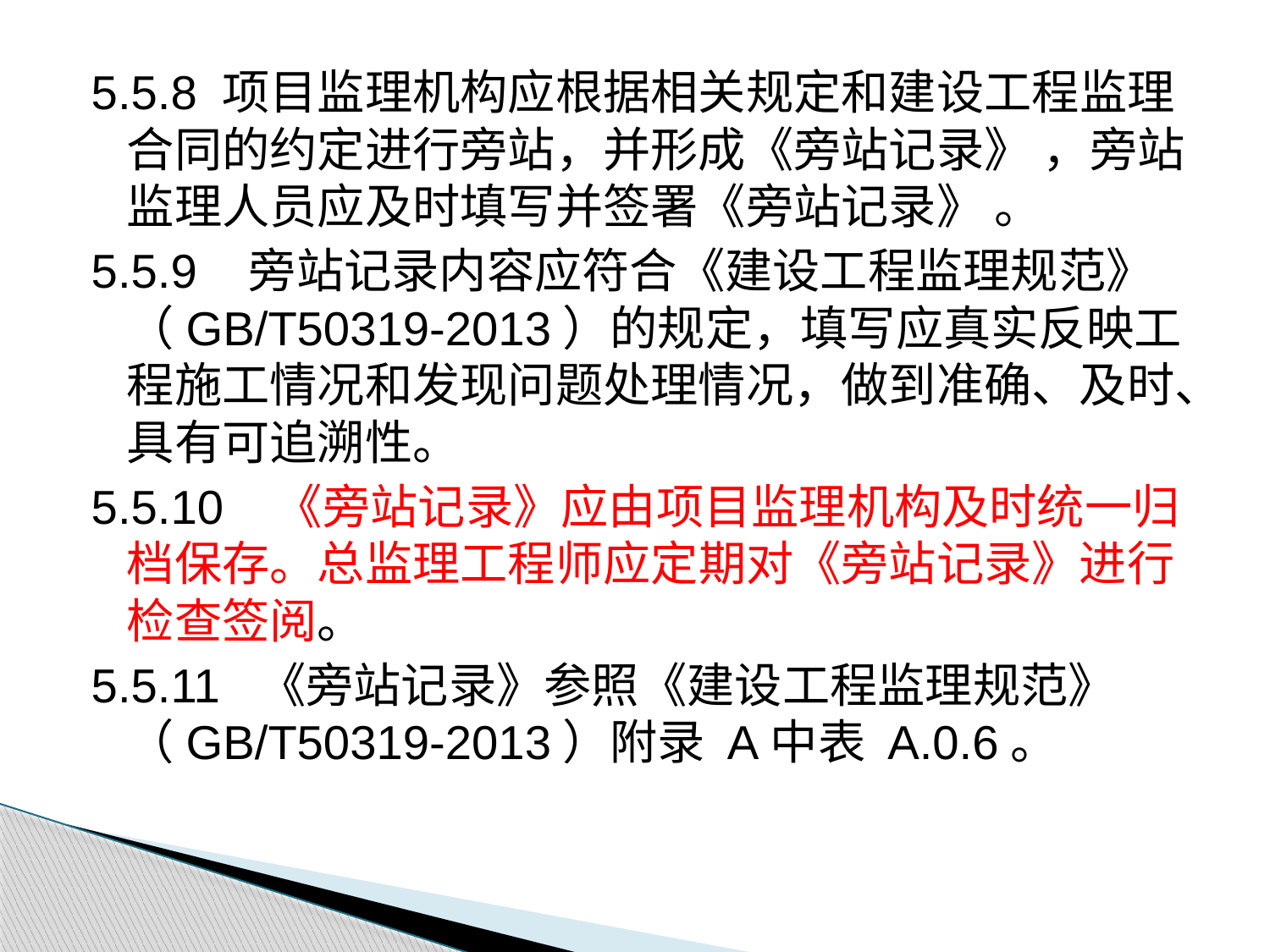

5.5.8 项目监理机构应根据相关规定和建设工程监理合同的约定进行旁站，并形成《旁站记录》 ，旁站监理人员应及时填写并签署《旁站记录》 。
5.5.9   旁站记录内容应符合《建设工程监理规范》 （GB/T50319-2013）的规定，填写应真实反映工程施工情况和发现问题处理情况，做到准确、及时、具有可追溯性。
5.5.10   《旁站记录》应由项目监理机构及时统一归档保存。总监理工程师应定期对《旁站记录》进行检查签阅。
5.5.11  《旁站记录》参照《建设工程监理规范》 （GB/T50319-2013）附录 A中表 A.0.6。